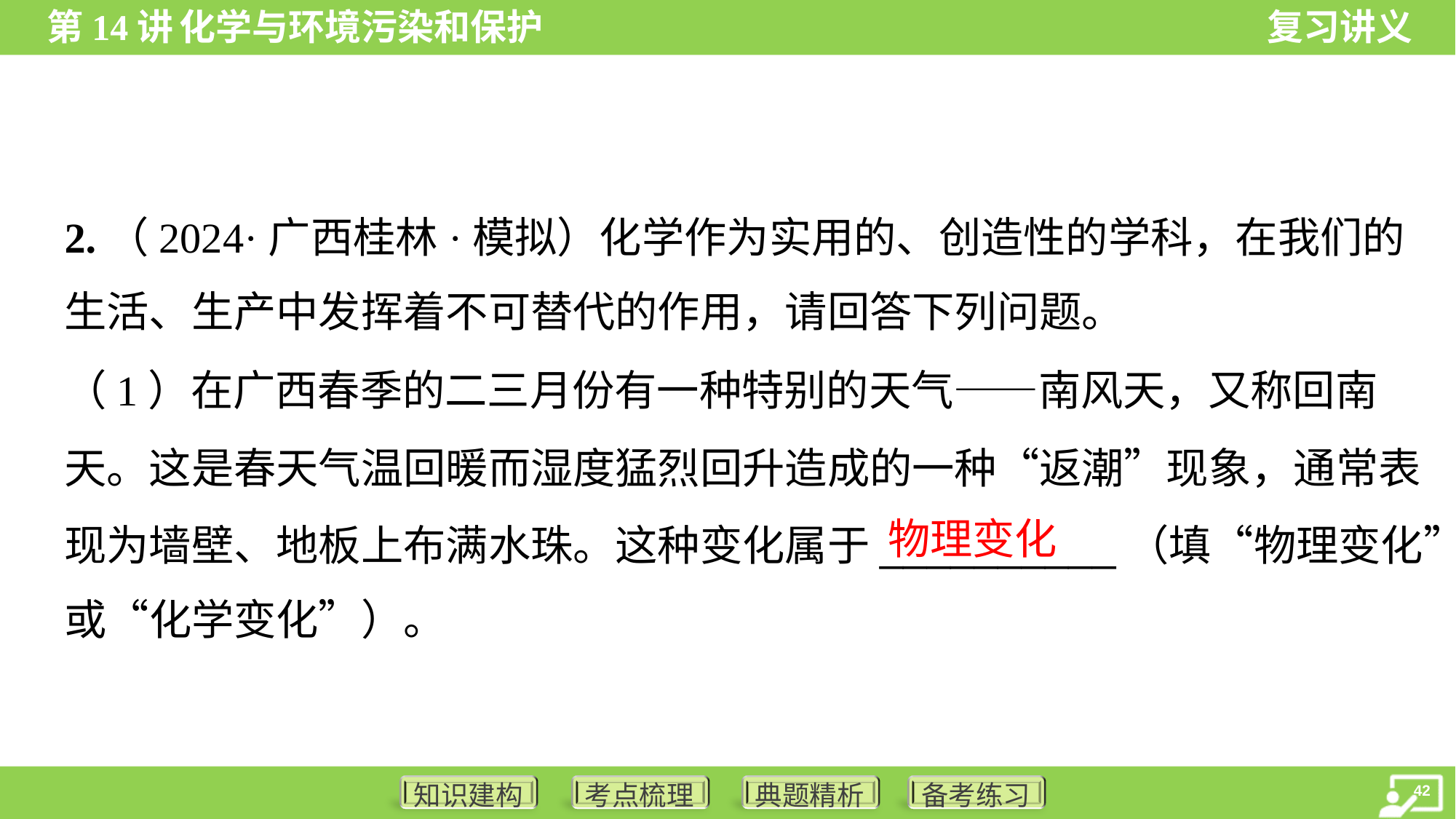

2.（2024·广西桂林·模拟）化学作为实用的、创造性的学科，在我们的
生活、生产中发挥着不可替代的作用，请回答下列问题。
（1）在广西春季的二三月份有一种特别的天气——南风天，又称回南
天。这是春天气温回暖而湿度猛烈回升造成的一种“返潮”现象，通常表
现为墙壁、地板上布满水珠。这种变化属于__________（填“物理变化”
或“化学变化”）。
物理变化